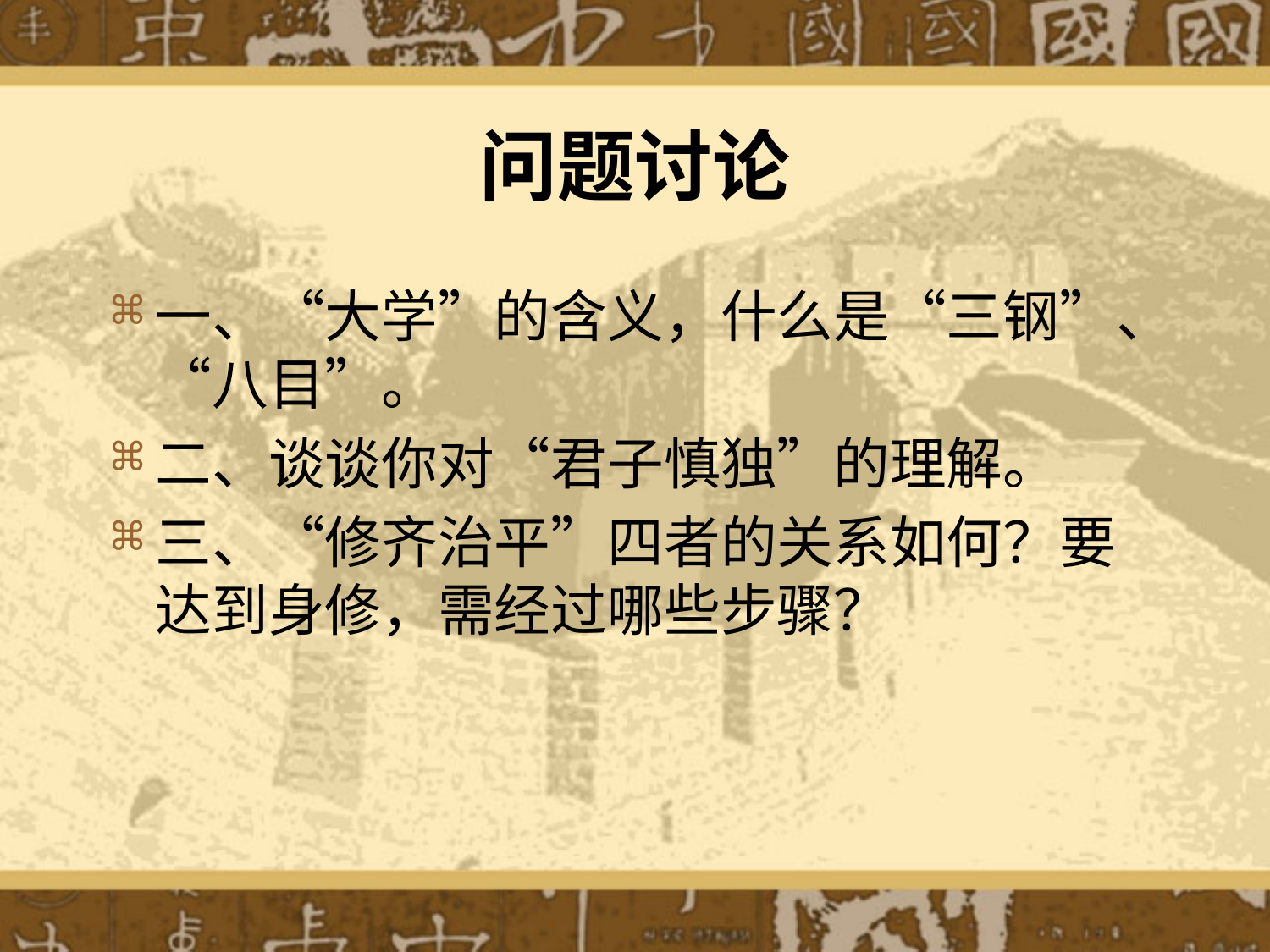

# 问题讨论
一、“大学”的含义，什么是“三钢”、“八目”。
二、谈谈你对“君子慎独”的理解。
三、“修齐治平”四者的关系如何？要达到身修，需经过哪些步骤？